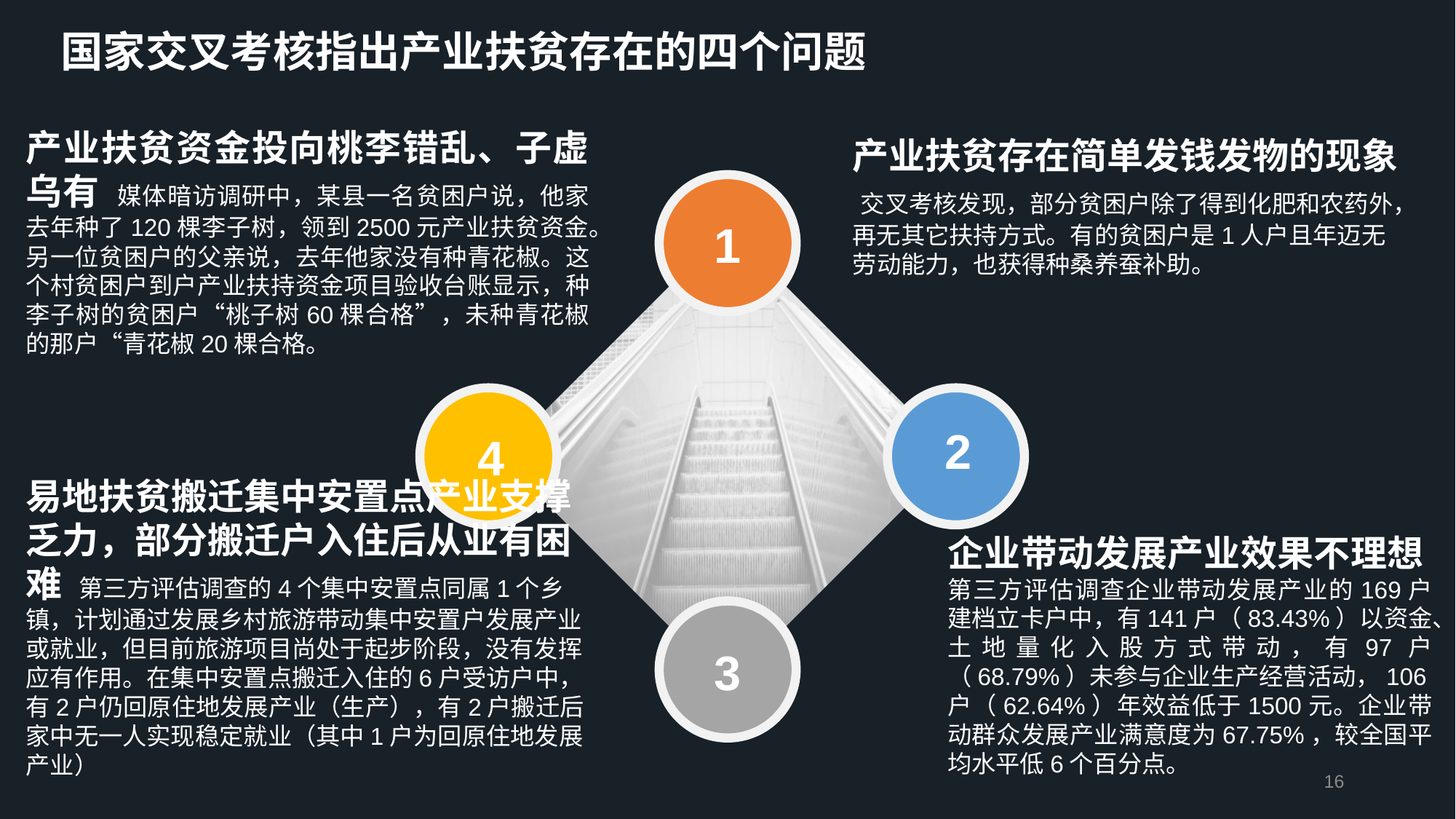

国家交叉考核指出产业扶贫存在的四个问题
产业扶贫资金投向桃李错乱、子虚乌有  媒体暗访调研中，某县一名贫困户说，他家去年种了120棵李子树，领到2500元产业扶贫资金。另一位贫困户的父亲说，去年他家没有种青花椒。这个村贫困户到户产业扶持资金项目验收台账显示，种李子树的贫困户“桃子树60棵合格”，未种青花椒的那户“青花椒20棵合格。
产业扶贫存在简单发钱发物的现象  交叉考核发现，部分贫困户除了得到化肥和农药外，再无其它扶持方式。有的贫困户是1人户且年迈无劳动能力，也获得种桑养蚕补助。

1

2
4
易地扶贫搬迁集中安置点产业支撑乏力，部分搬迁户入住后从业有困难  第三方评估调查的4个集中安置点同属1个乡镇，计划通过发展乡村旅游带动集中安置户发展产业或就业，但目前旅游项目尚处于起步阶段，没有发挥应有作用。在集中安置点搬迁入住的6户受访户中，有2户仍回原住地发展产业（生产），有2户搬迁后家中无一人实现稳定就业（其中1户为回原住地发展产业）
企业带动发展产业效果不理想  第三方评估调查企业带动发展产业的169户建档立卡户中，有141户（83.43%）以资金、土地量化入股方式带动，有97户（68.79%）未参与企业生产经营活动，106户（62.64%）年效益低于1500元。企业带动群众发展产业满意度为67.75%，较全国平均水平低6个百分点。

3
16